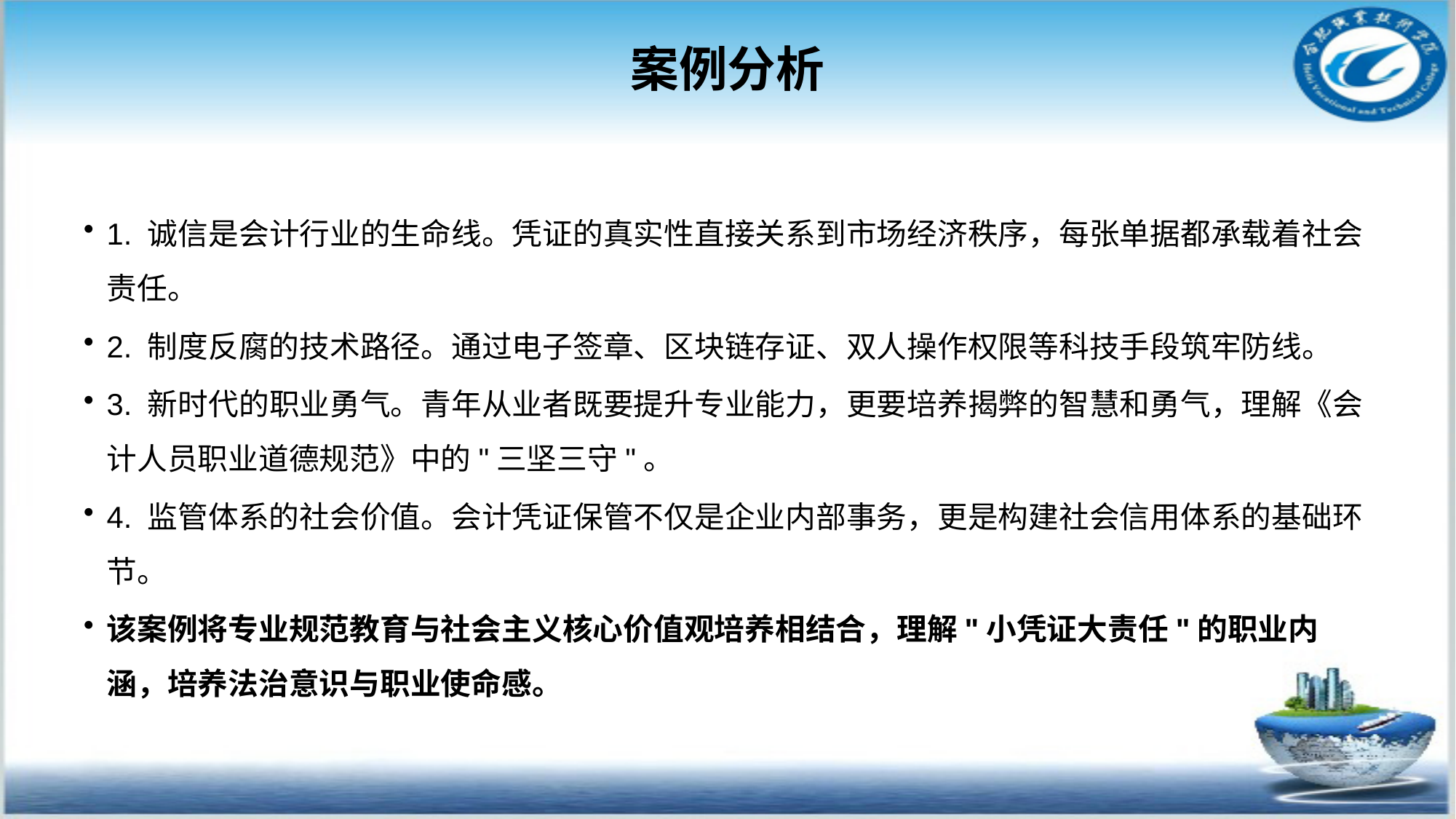

# 案例分析
1. 诚信是会计行业的生命线。凭证的真实性直接关系到市场经济秩序，每张单据都承载着社会责任。
2. 制度反腐的技术路径。通过电子签章、区块链存证、双人操作权限等科技手段筑牢防线。
3. 新时代的职业勇气。青年从业者既要提升专业能力，更要培养揭弊的智慧和勇气，理解《会计人员职业道德规范》中的"三坚三守"。
4. 监管体系的社会价值。会计凭证保管不仅是企业内部事务，更是构建社会信用体系的基础环节。
该案例将专业规范教育与社会主义核心价值观培养相结合，理解"小凭证大责任"的职业内涵，培养法治意识与职业使命感。